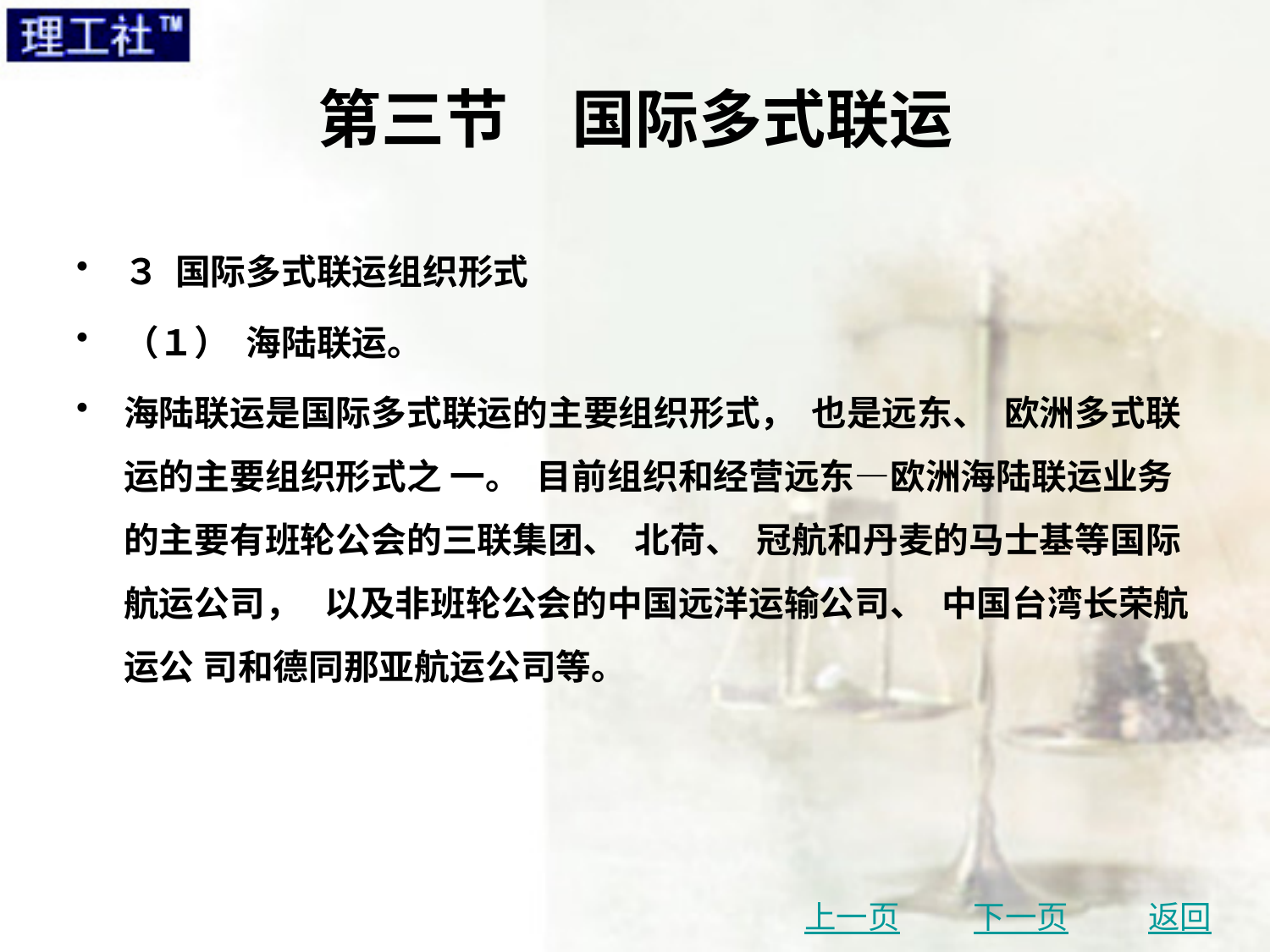

# 第三节　国际多式联运
３  国际多式联运组织形式
（１）  海陆联运。
海陆联运是国际多式联运的主要组织形式，  也是远东、  欧洲多式联运的主要组织形式之 一。  目前组织和经营远东—欧洲海陆联运业务的主要有班轮公会的三联集团、  北荷、  冠航和丹麦的马士基等国际航运公司，   以及非班轮公会的中国远洋运输公司、  中国台湾长荣航运公 司和德同那亚航运公司等。
上一页
下一页
返回